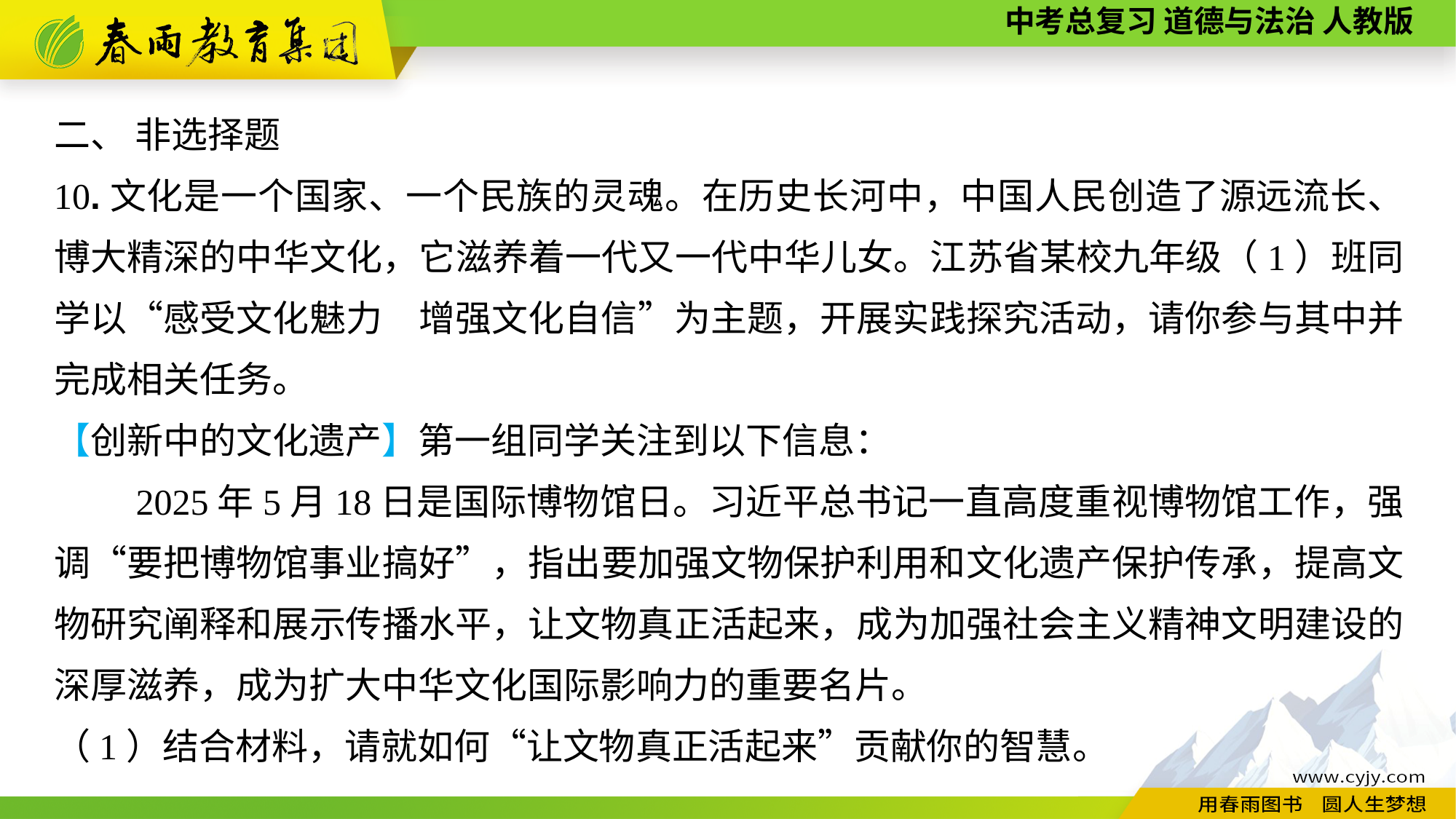

二、 非选择题
10.文化是一个国家、一个民族的灵魂。在历史长河中，中国人民创造了源远流长、博大精深的中华文化，它滋养着一代又一代中华儿女。江苏省某校九年级（1）班同学以“感受文化魅力　增强文化自信”为主题，开展实践探究活动，请你参与其中并完成相关任务。
【创新中的文化遗产】第一组同学关注到以下信息：
　　2025年5月18日是国际博物馆日。习近平总书记一直高度重视博物馆工作，强调“要把博物馆事业搞好”，指出要加强文物保护利用和文化遗产保护传承，提高文物研究阐释和展示传播水平，让文物真正活起来，成为加强社会主义精神文明建设的深厚滋养，成为扩大中华文化国际影响力的重要名片。
（1）结合材料，请就如何“让文物真正活起来”贡献你的智慧。